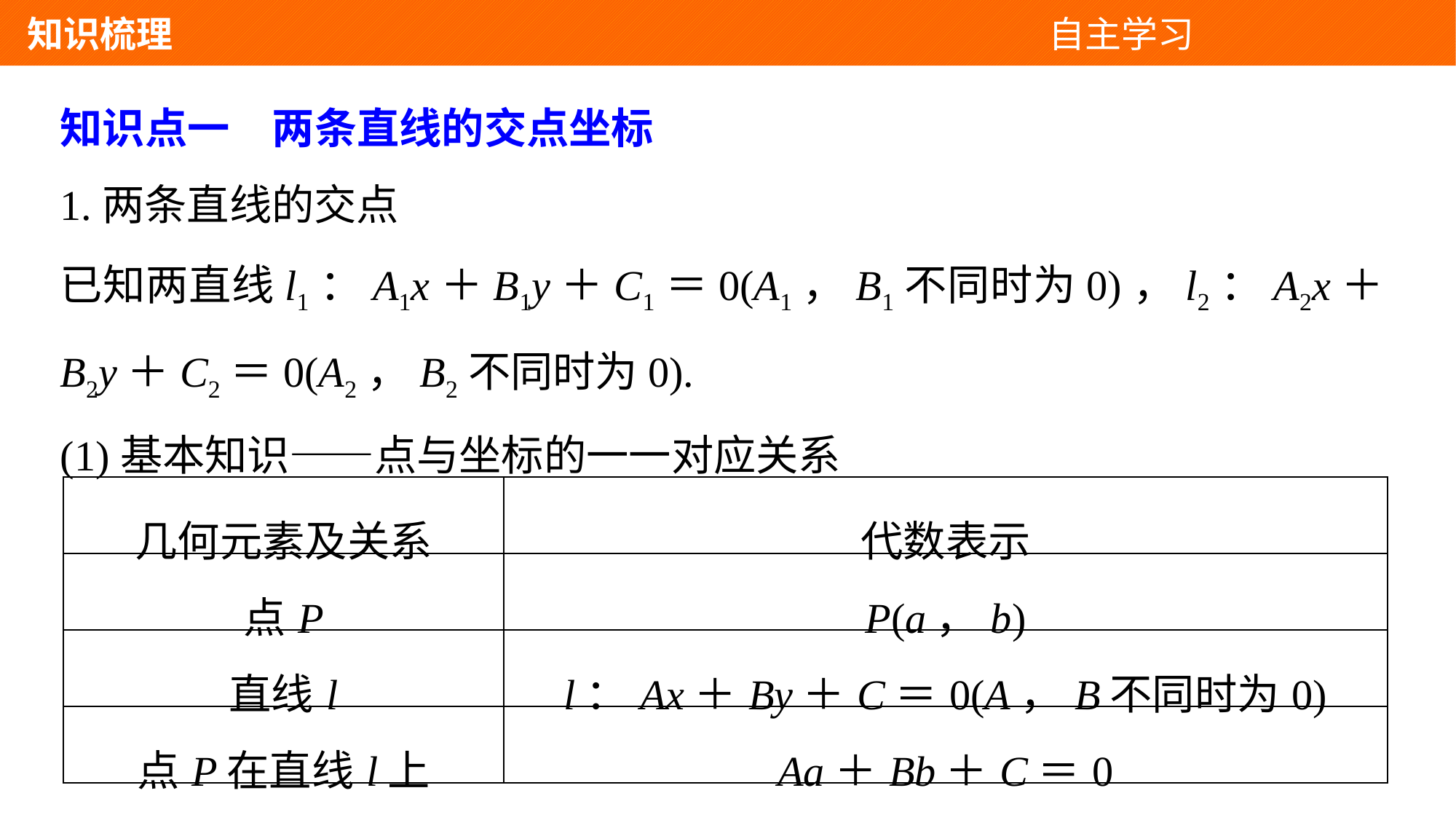

知识梳理                                                                                                           自主学习
知识点一　两条直线的交点坐标
1.两条直线的交点
已知两直线l1：A1x＋B1y＋C1＝0(A1，B1不同时为0)，l2：A2x＋B2y＋C2＝0(A2，B2不同时为0).
(1)基本知识——点与坐标的一一对应关系
| 几何元素及关系 | 代数表示 |
| --- | --- |
| 点P | P(a，b) |
| 直线l | l：Ax＋By＋C＝0(A，B不同时为0) |
| 点P在直线l上 | Aa＋Bb＋C＝0 |